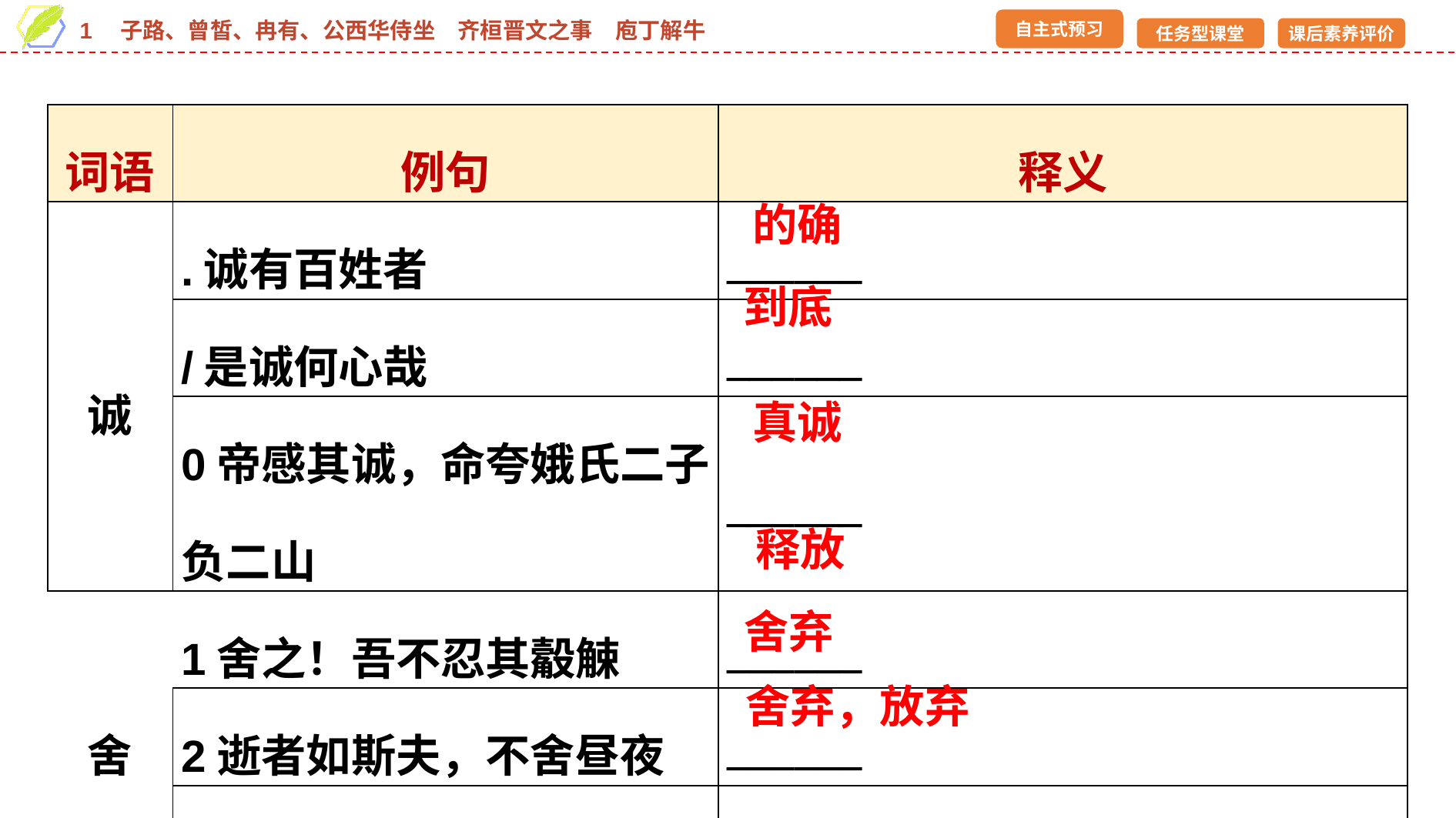

| 词语 | 例句 | 释义 |
| --- | --- | --- |
| 诚 | .诚有百姓者 | \_\_\_\_\_\_ |
|  | /是诚何心哉 | \_\_\_\_\_\_ |
|  | 0帝感其诚，命夸娥氏二子负二山 | \_\_\_\_\_\_ |
| 舍 | 1舍之！吾不忍其觳觫 | \_\_\_\_\_\_ |
|  | 2逝者如斯夫，不舍昼夜 | \_\_\_\_\_\_ |
|  | 3锲而不舍，金石可镂 | \_\_\_\_\_\_\_\_\_\_\_\_ |
的确
到底
真诚
释放
舍弃
舍弃，放弃